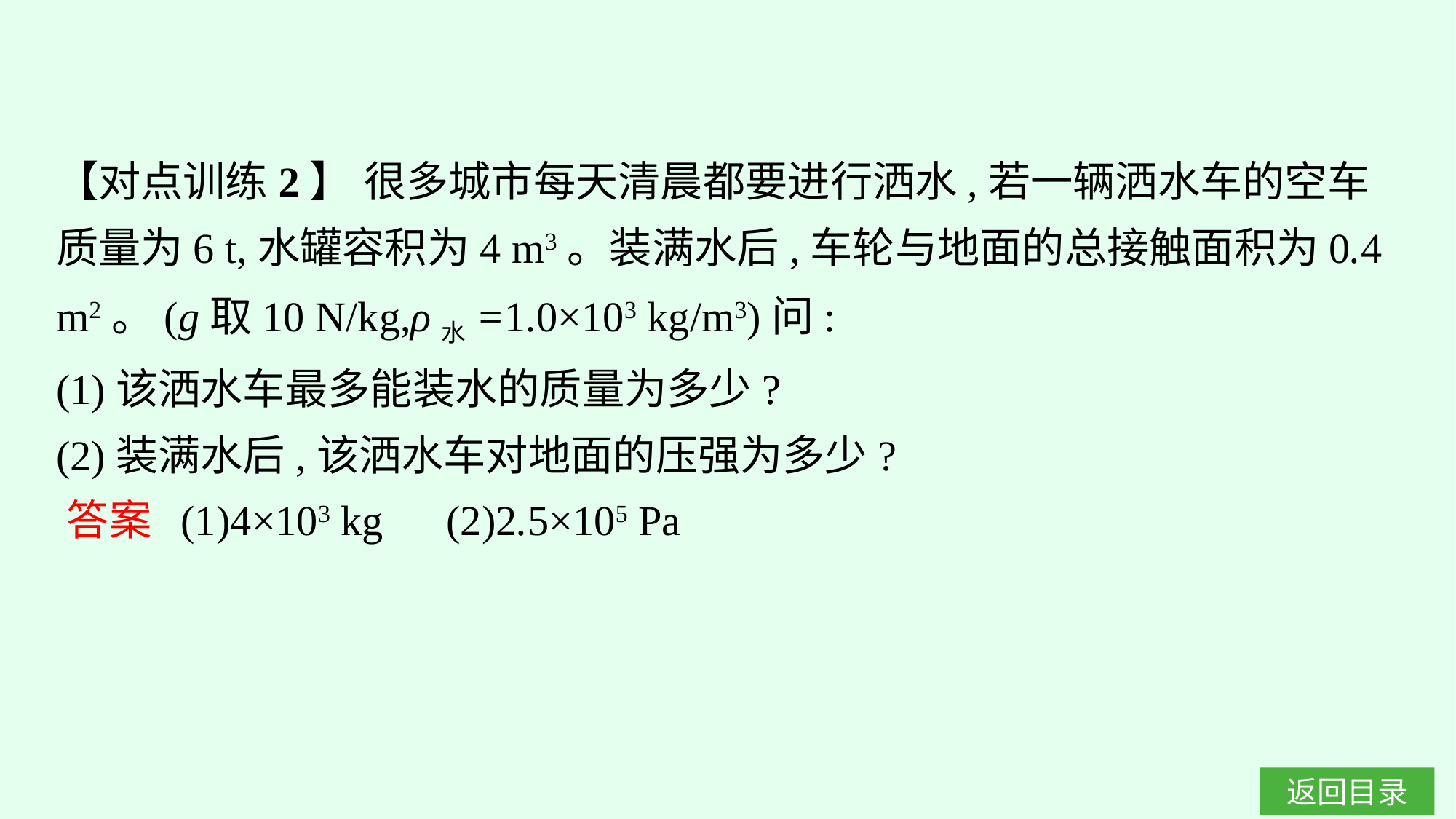

【对点训练2】 很多城市每天清晨都要进行洒水,若一辆洒水车的空车质量为6 t,水罐容积为4 m3。装满水后,车轮与地面的总接触面积为0.4 m2。(g取10 N/kg,ρ水=1.0×103 kg/m3)问:
(1)该洒水车最多能装水的质量为多少?
(2)装满水后,该洒水车对地面的压强为多少?
答案  (1)4×103 kg　(2)2.5×105 Pa